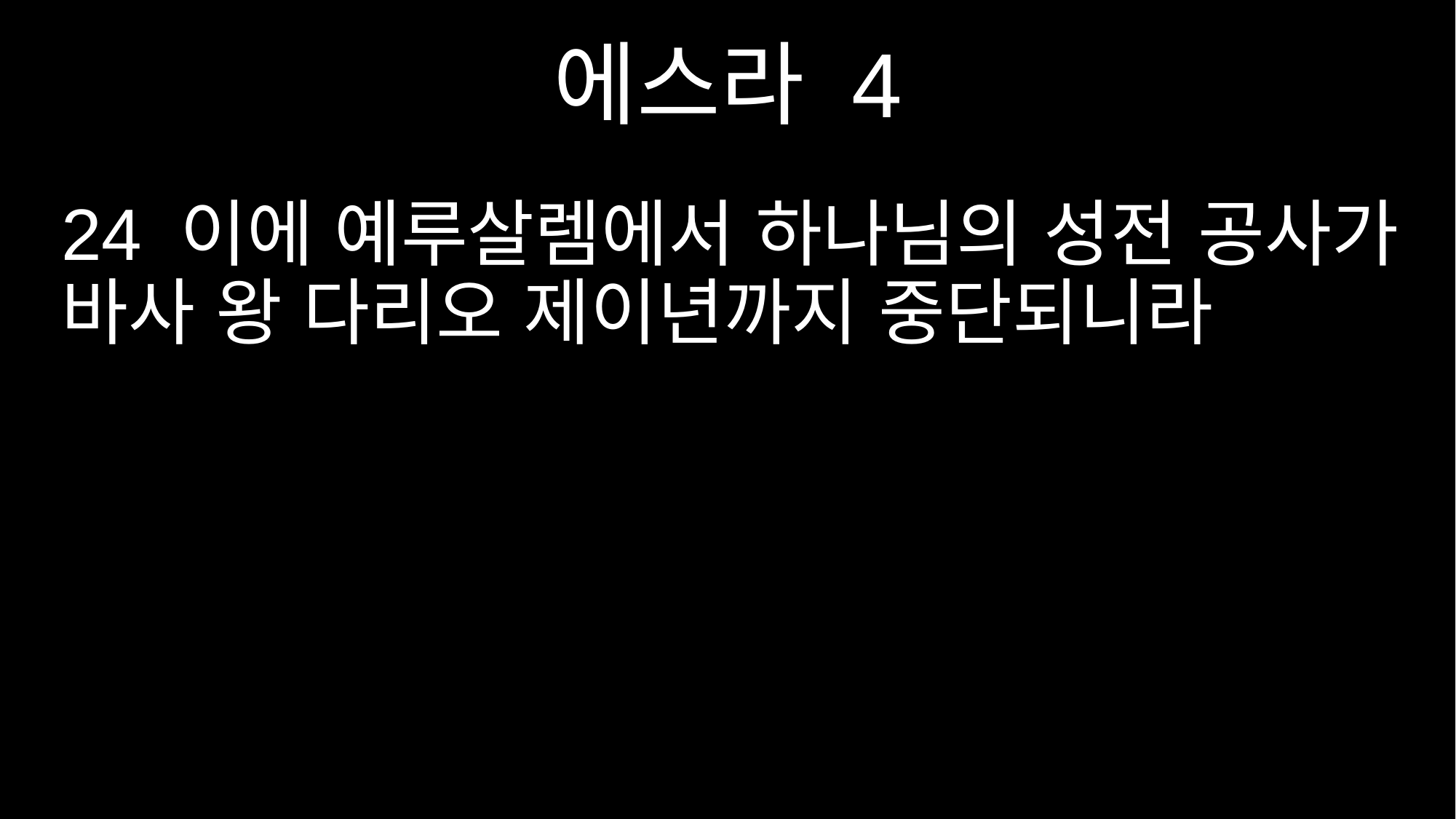

에스라 4
24 이에 예루살렘에서 하나님의 성전 공사가 바사 왕 다리오 제이년까지 중단되니라